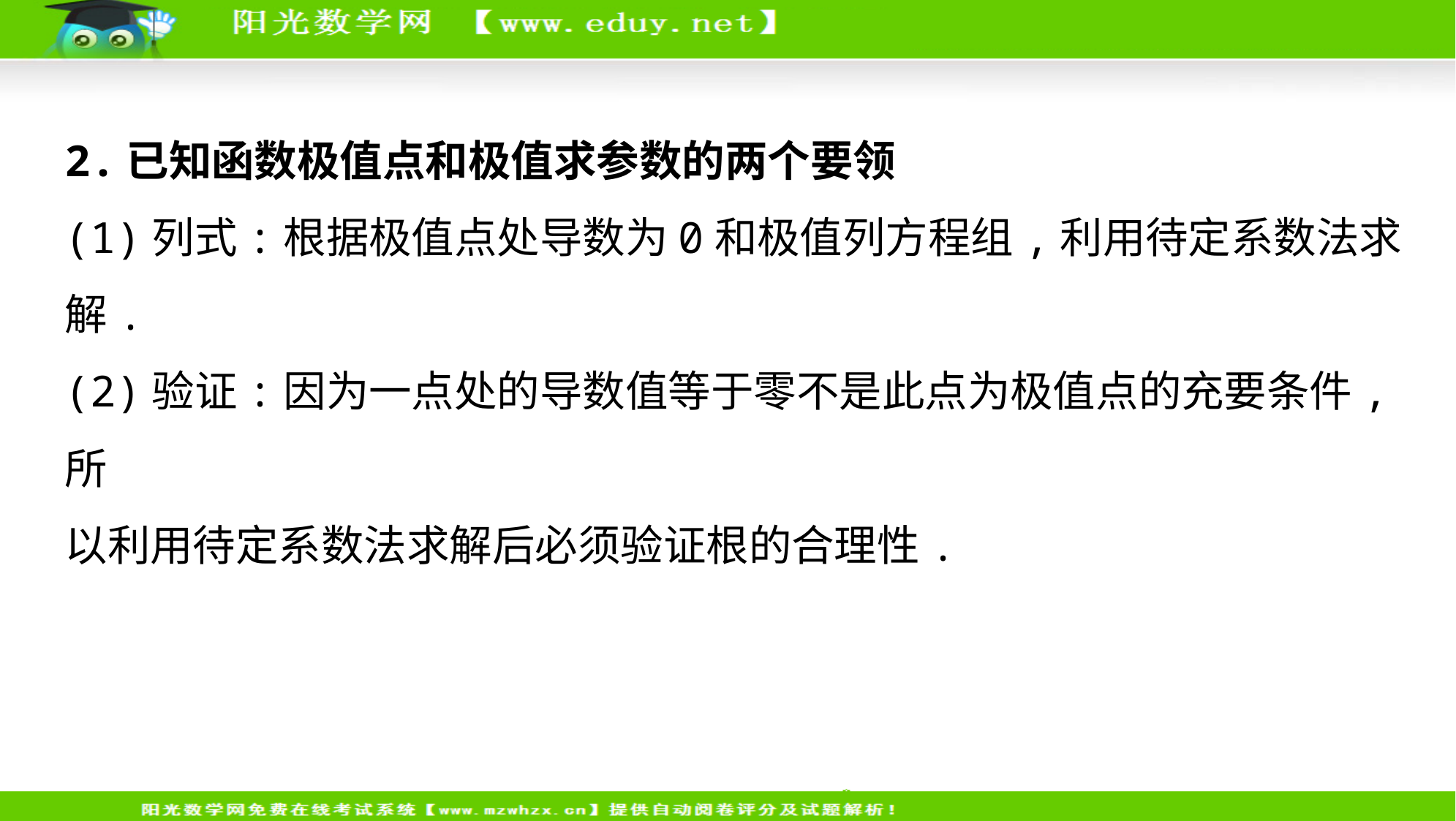

2.已知函数极值点和极值求参数的两个要领
(1)列式:根据极值点处导数为0和极值列方程组,利用待定系数法求解.
(2)验证:因为一点处的导数值等于零不是此点为极值点的充要条件,所
以利用待定系数法求解后必须验证根的合理性.